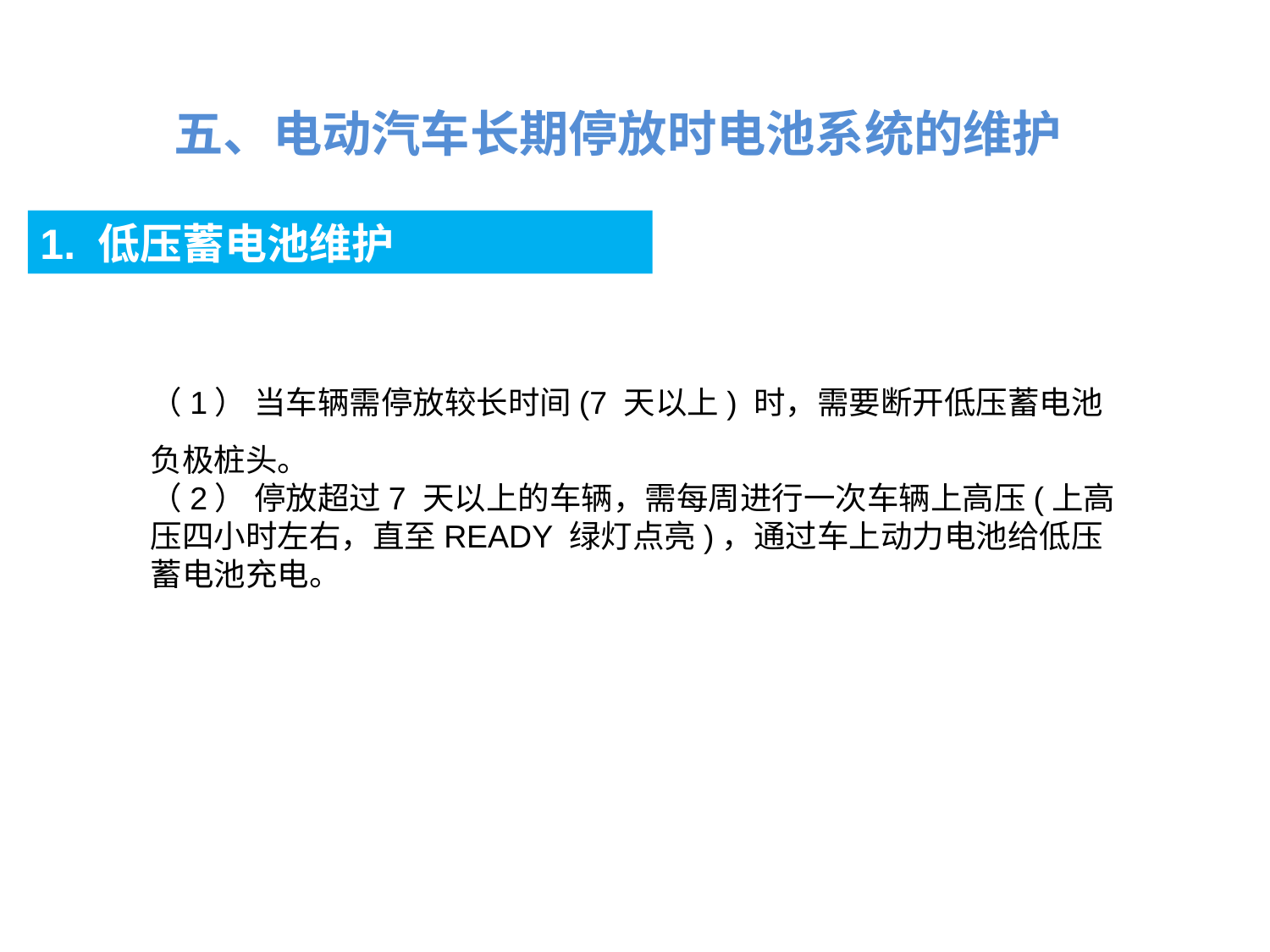

五、电动汽车长期停放时电池系统的维护
1. 低压蓄电池维护
（1） 当车辆需停放较长时间(7 天以上) 时，需要断开低压蓄电池负极桩头。
（2） 停放超过7 天以上的车辆，需每周进行一次车辆上高压(上高压四小时左右，直至READY 绿灯点亮)，通过车上动力电池给低压蓄电池充电。